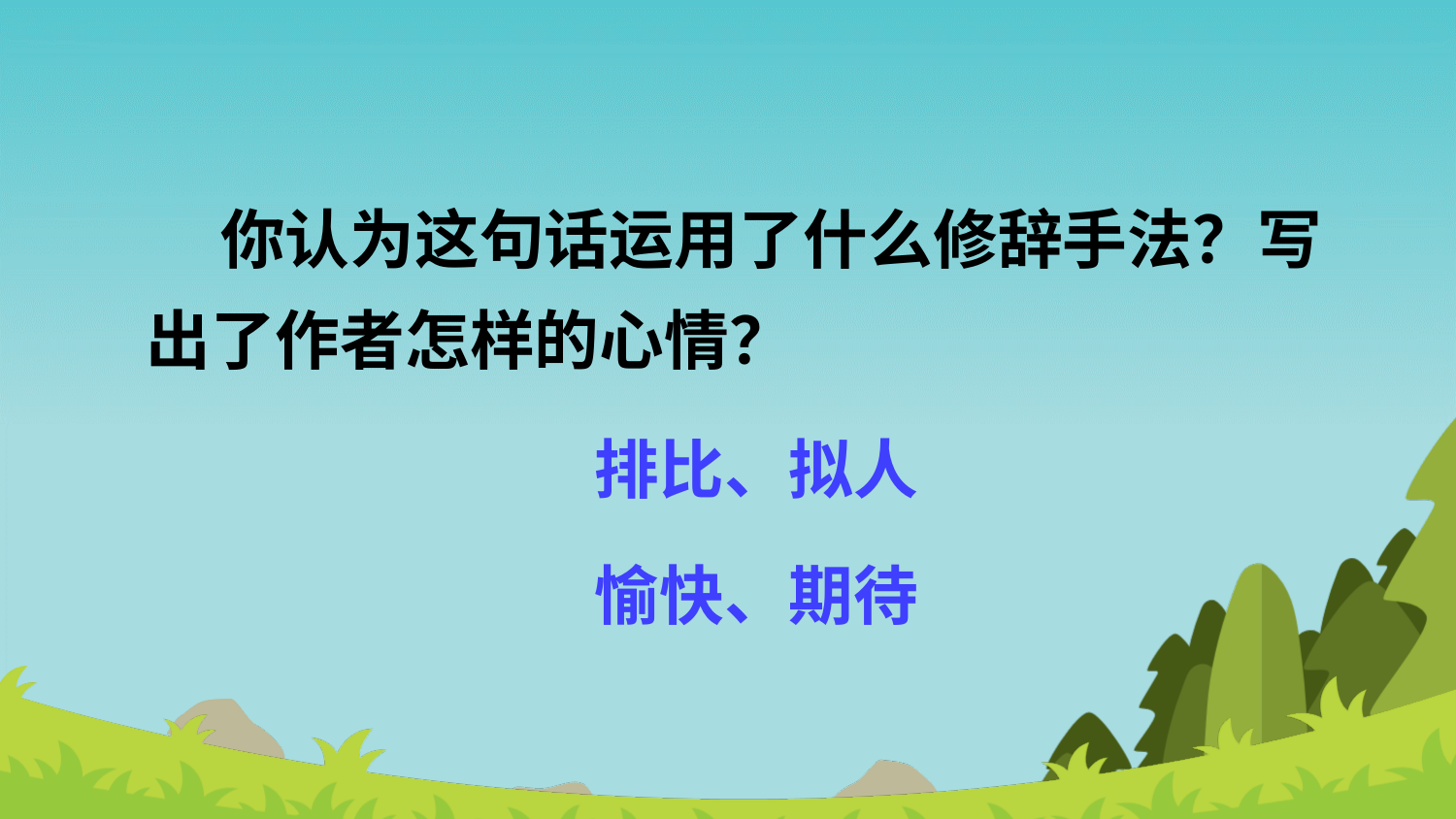

你认为这句话运用了什么修辞手法？写出了作者怎样的心情？
排比、拟人
愉快、期待